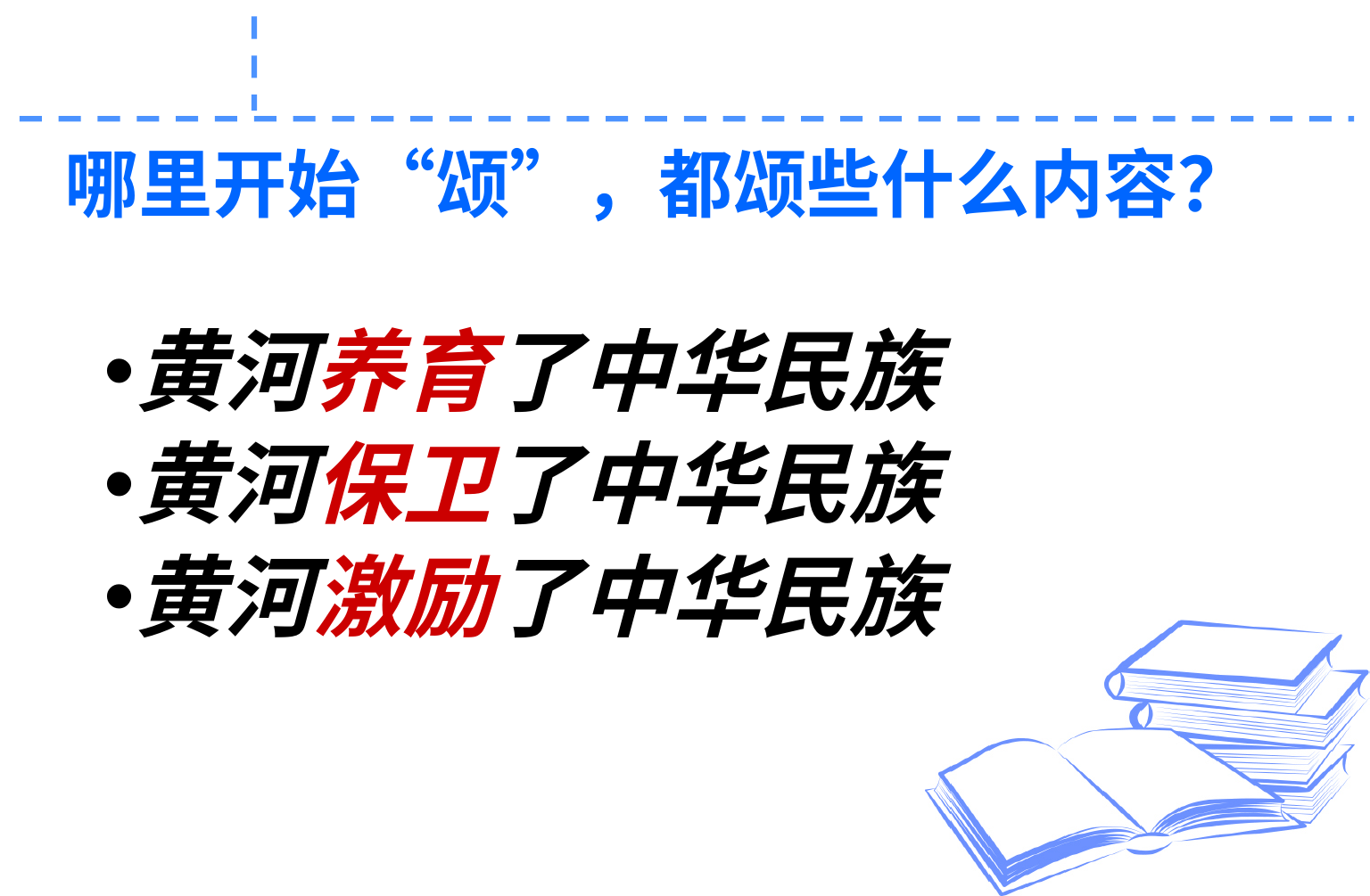

# 哪里开始“颂”，都颂些什么内容？
黄河养育了中华民族
黄河保卫了中华民族
黄河激励了中华民族